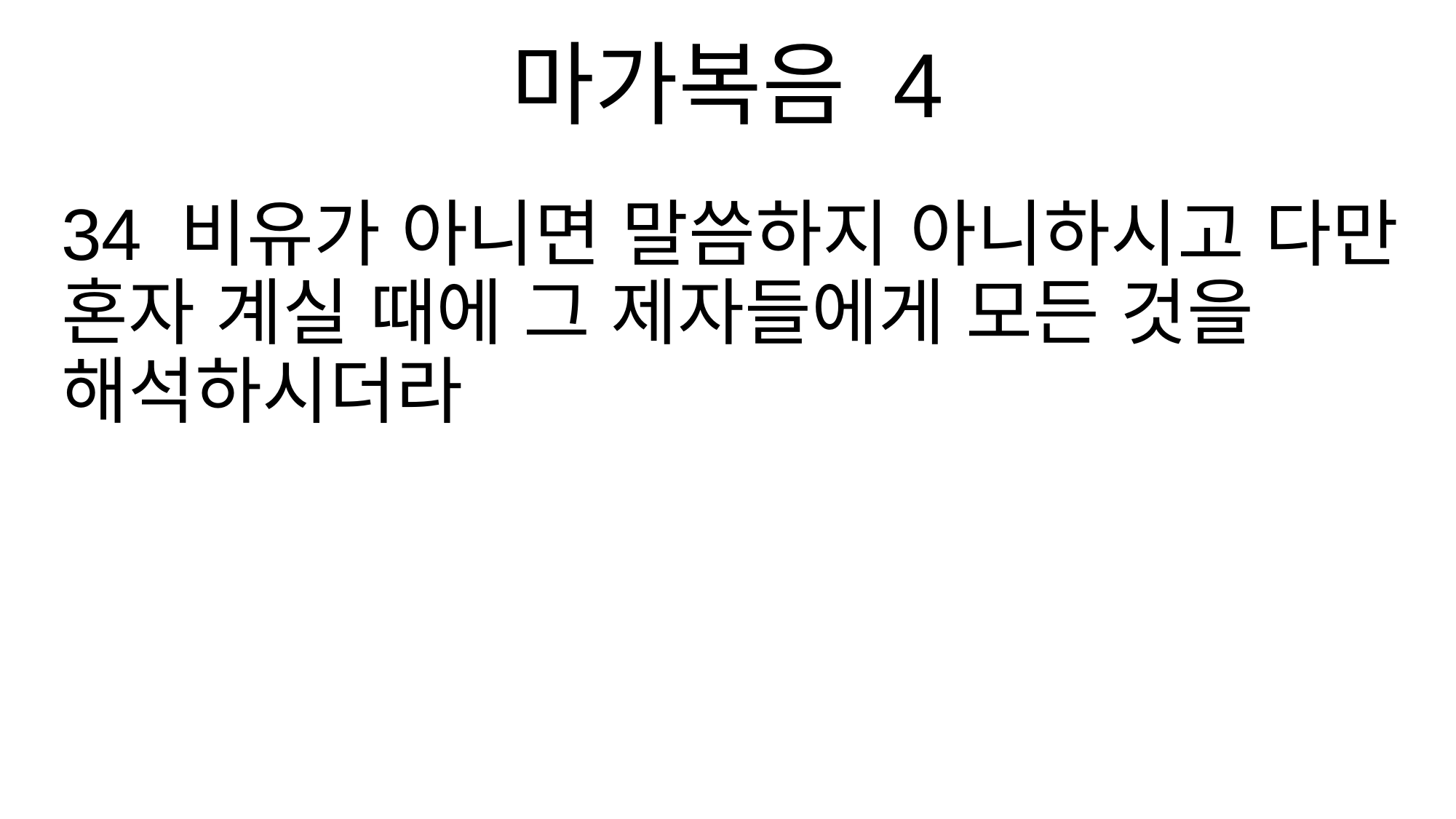

마가복음 4
34 비유가 아니면 말씀하지 아니하시고 다만 혼자 계실 때에 그 제자들에게 모든 것을 해석하시더라